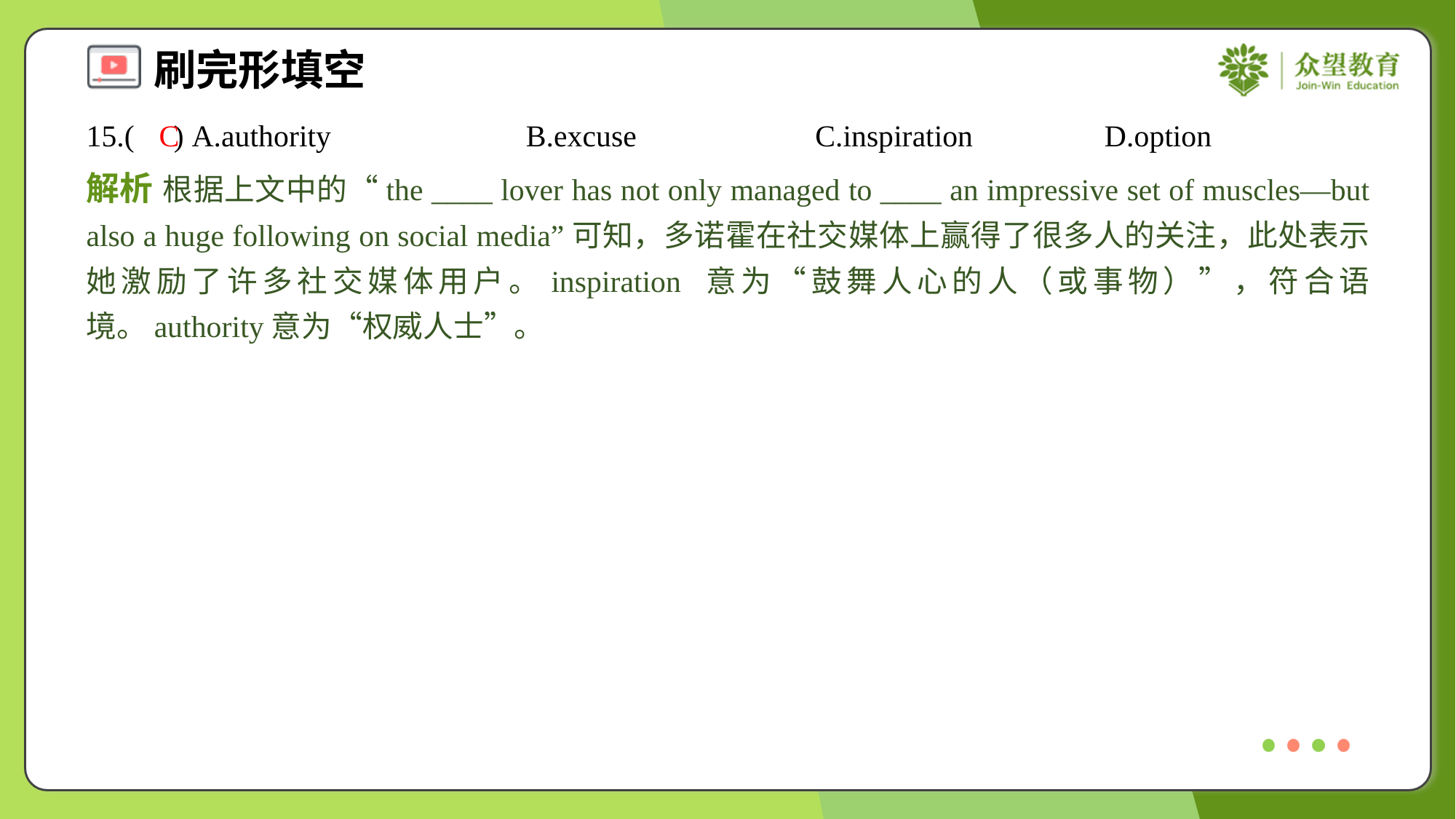

15.(     ) A.authority	B.excuse	C.inspiration	D.option
C
解析 根据上文中的“the ____ lover has not only managed to ____ an impressive set of muscles—but also a huge following on social media”可知，多诺霍在社交媒体上赢得了很多人的关注，此处表示她激励了许多社交媒体用户。inspiration 意为“鼓舞人心的人（或事物）”，符合语境。authority意为“权威人士”。